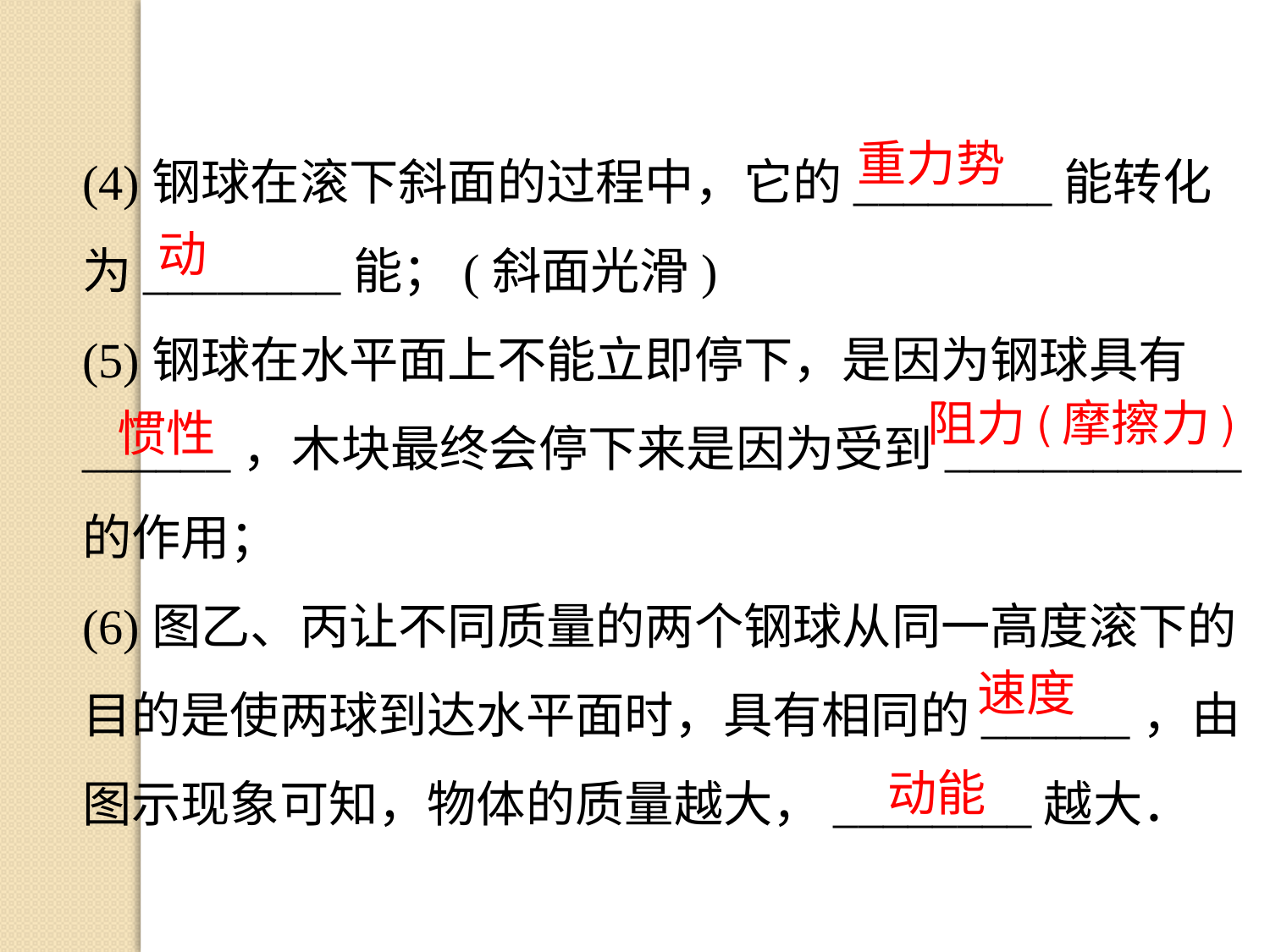

(4)钢球在滚下斜面的过程中，它的________能转化为________能；(斜面光滑)
(5)钢球在水平面上不能立即停下，是因为钢球具有______，木块最终会停下来是因为受到____________的作用；
(6)图乙、丙让不同质量的两个钢球从同一高度滚下的目的是使两球到达水平面时，具有相同的______，由图示现象可知，物体的质量越大，________越大．
重力势
动
阻力(摩擦力)
惯性
速度
动能